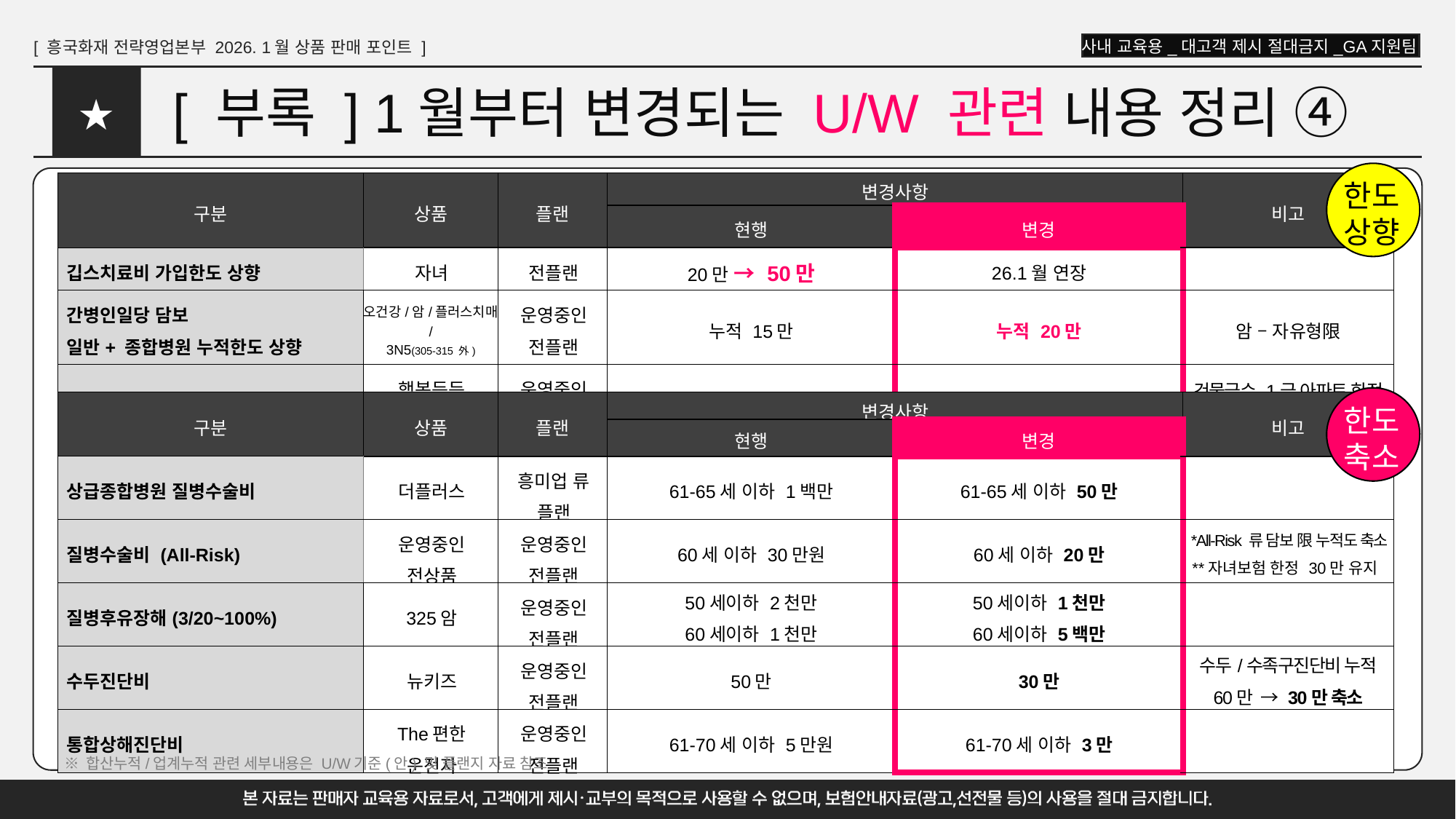

# [ 부록 ] 1월부터 변경되는 U/W 관련 내용 정리 ④
★

한도
상향
| 구분 | 상품 | 플랜 | 변경사항 |  | 비고 |
| --- | --- | --- | --- | --- | --- |
|  |  |  | 현행 | 변경 |  |
| 깁스치료비 가입한도 상향 | 자녀 | 전플랜 | 20만 → 50만 | 26.1월 연장 |  |
| 간병인일당 담보 일반+ 종합병원 누적한도 상향 | 오건강/암/플러스치매/ 3N5(305-315 外) | 운영중인 전플랜 | 누적 15만 | 누적 20만 | 암 – 자유형限 |
| 화재배상책임 한도상향 | 행복든든 재산종합 | 운영중인 전플랜 | 10억 | 20억 | 건물급수 1급 아파트 한정 (그 외 업종은 10억 동일) |

한도
축소
| 구분 | 상품 | 플랜 | 변경사항 |  | 비고 |
| --- | --- | --- | --- | --- | --- |
|  |  |  | 현행 | 변경 |  |
| 상급종합병원 질병수술비 | 더플러스 | 흥미업 류 플랜 | 61-65세 이하 1백만 | 61-65세 이하 50만 |  |
| 질병수술비 (All-Risk) | 운영중인 전상품 | 운영중인 전플랜 | 60세 이하 30만원 | 60세 이하 20만 | \*All-Risk 류 담보 限 누적도 축소 \*\*자녀보험 한정 30만 유지 |
| 질병후유장해(3/20~100%) | 325암 | 운영중인 전플랜 | 50세이하 2천만 60세이하 1천만 | 50세이하 1천만 60세이하 5백만 |  |
| 수두진단비 | 뉴키즈 | 운영중인 전플랜 | 50만 | 30만 | 수두/수족구진단비 누적 60만 → 30만 축소 |
| 통합상해진단비 | The편한 운전자 | 운영중인 전플랜 | 61-70세 이하 5만원 | 61-70세 이하 3만 |  |
※ 합산누적/업계누적 관련 세부내용은 U/W기준(안) 및 플랜지 자료 참조